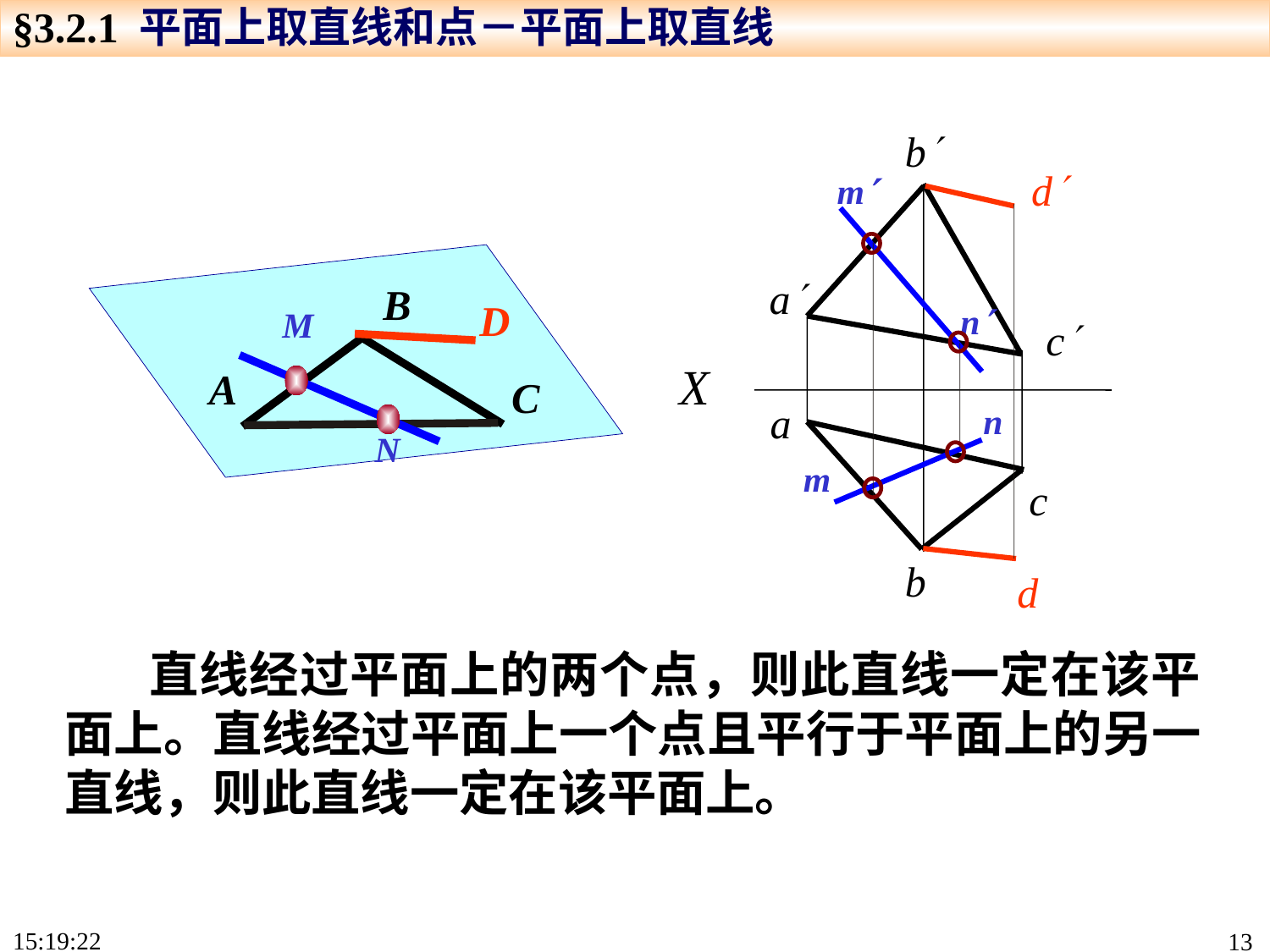

§3.2.1 平面上取直线和点－平面上取直线
b′

a′
c′

X

a

c

b

d′

d
m′

m

B

D
n′

n
M

A
C

N

      直线经过平面上的两个点，则此直线一定在该平面上。直线经过平面上一个点且平行于平面上的另一直线，则此直线一定在该平面上。
15:19:22
13